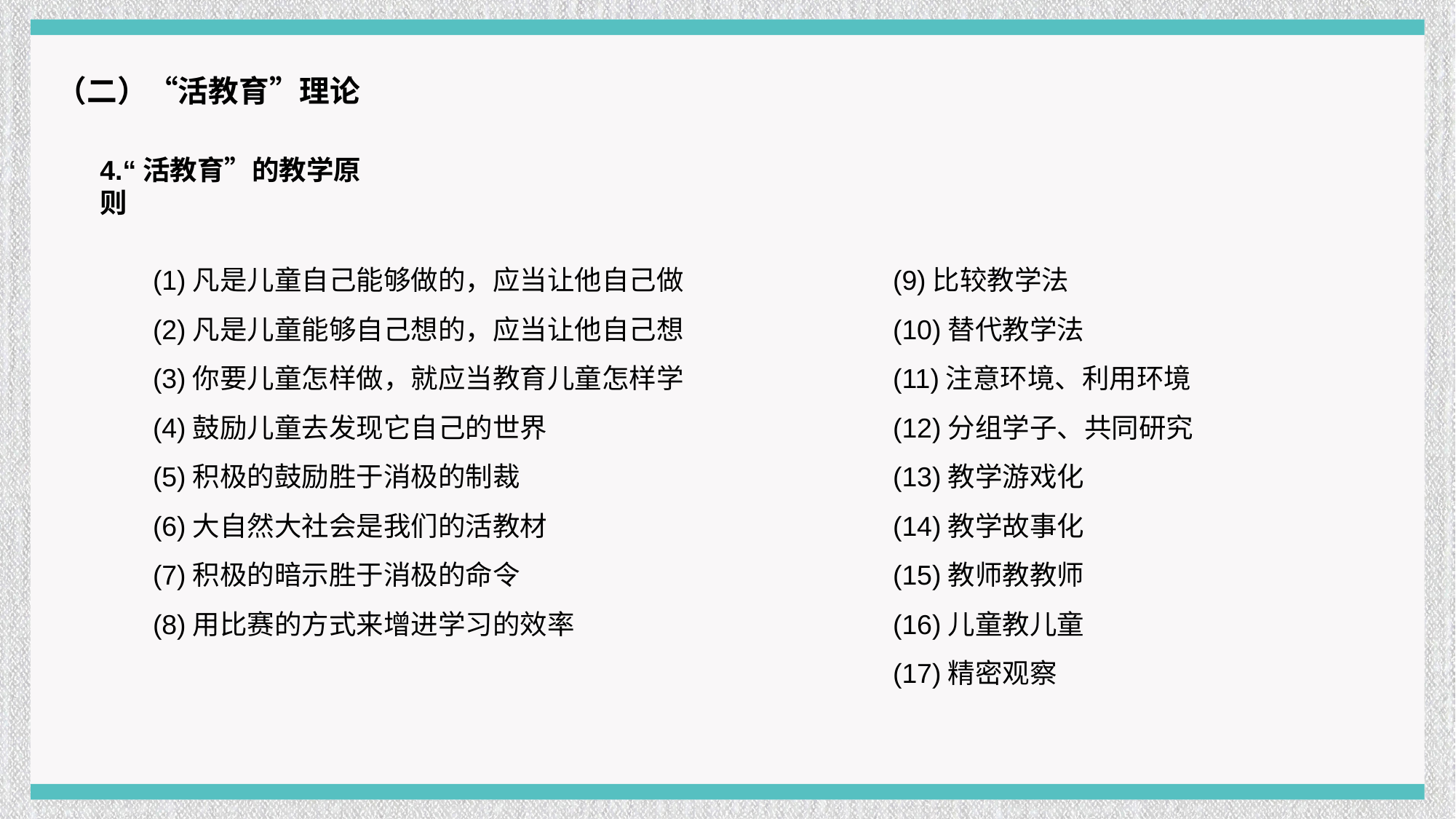

（二）“活教育”理论
4.“活教育”的教学原则
(1)凡是儿童自己能够做的，应当让他自己做
(2)凡是儿童能够自己想的，应当让他自己想
(3)你要儿童怎样做，就应当教育儿童怎样学
(4)鼓励儿童去发现它自己的世界
(5)积极的鼓励胜于消极的制裁
(6)大自然大社会是我们的活教材
(7)积极的暗示胜于消极的命令
(8)用比赛的方式来增进学习的效率
(9)比较教学法
(10)替代教学法
(11)注意环境、利用环境
(12)分组学子、共同研究
(13)教学游戏化
(14)教学故事化
(15)教师教教师
(16)儿童教儿童
(17)精密观察